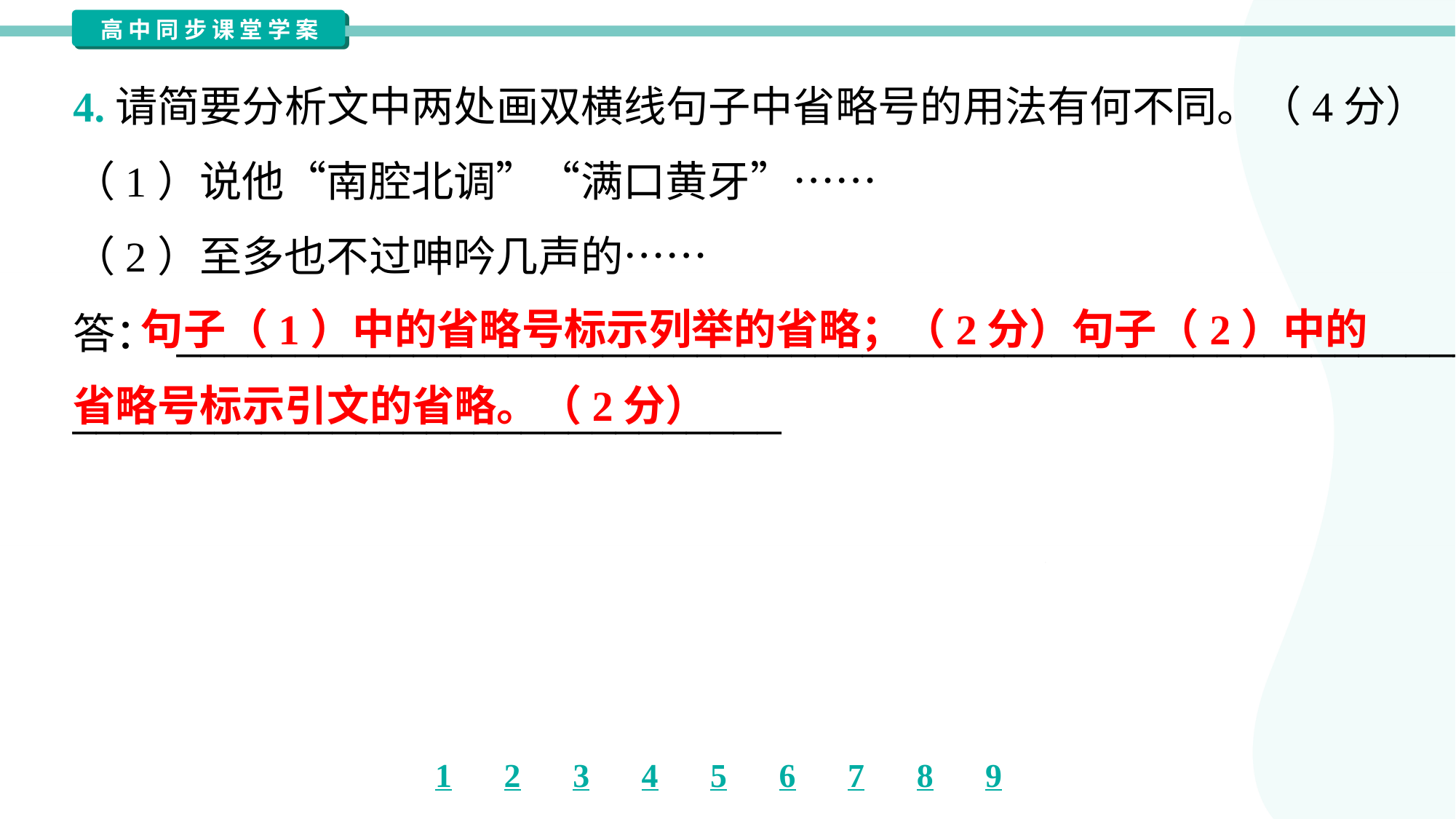

4.请简要分析文中两处画双横线句子中省略号的用法有何不同。（4分）
（1）说他“南腔北调”“满口黄牙”……
（2）至多也不过呻吟几声的……
答： ________________________________________________________
______________________________
      句子（1）中的省略号标示列举的省略；（2分）句子（2）中的省略号标示引文的省略。（2分）